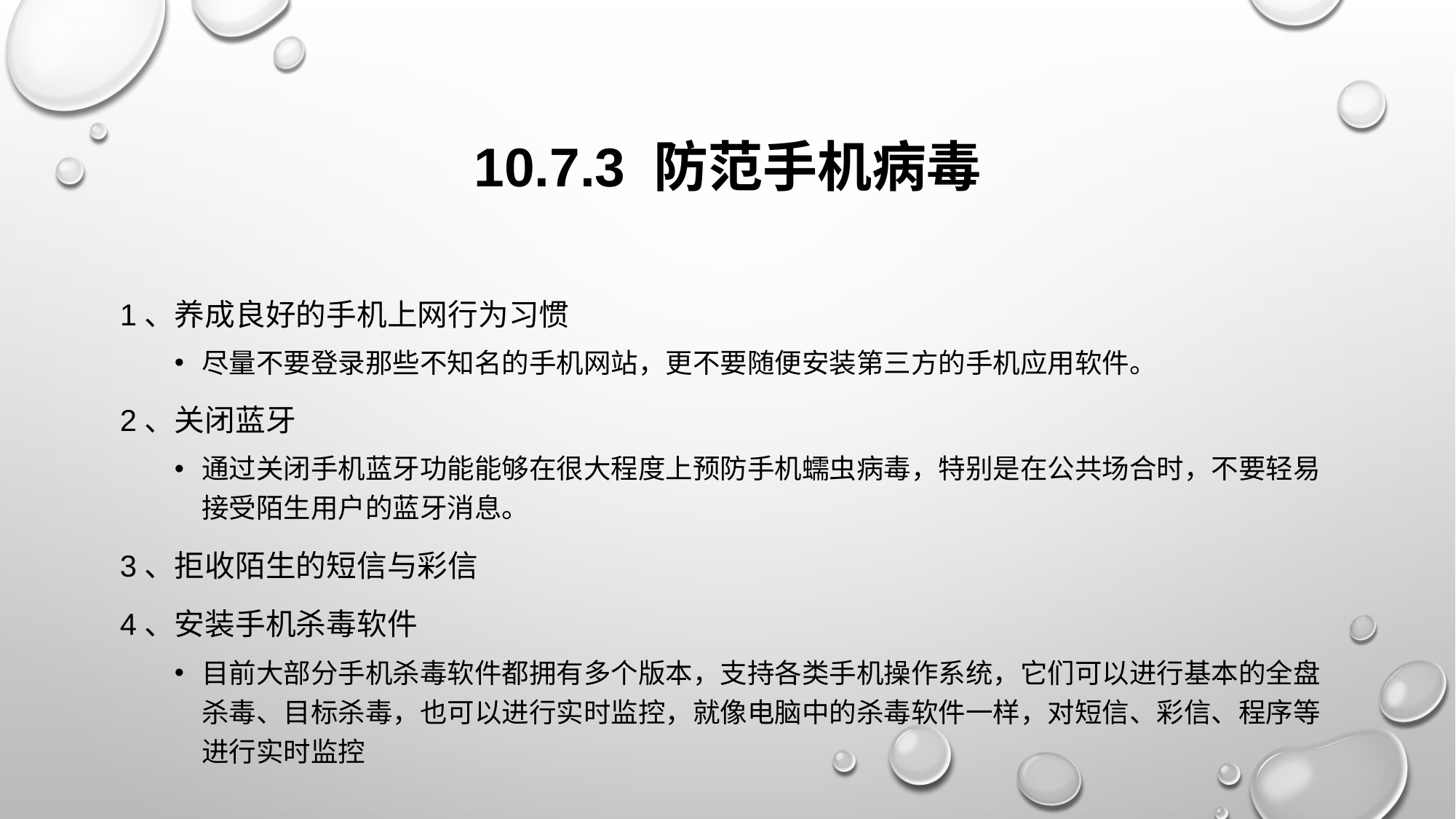

# 10.7.3 防范手机病毒
1、养成良好的手机上网行为习惯
尽量不要登录那些不知名的手机网站，更不要随便安装第三方的手机应用软件。
2、关闭蓝牙
通过关闭手机蓝牙功能能够在很大程度上预防手机蠕虫病毒，特别是在公共场合时，不要轻易接受陌生用户的蓝牙消息。
3、拒收陌生的短信与彩信
4、安装手机杀毒软件
目前大部分手机杀毒软件都拥有多个版本，支持各类手机操作系统，它们可以进行基本的全盘杀毒、目标杀毒，也可以进行实时监控，就像电脑中的杀毒软件一样，对短信、彩信、程序等进行实时监控